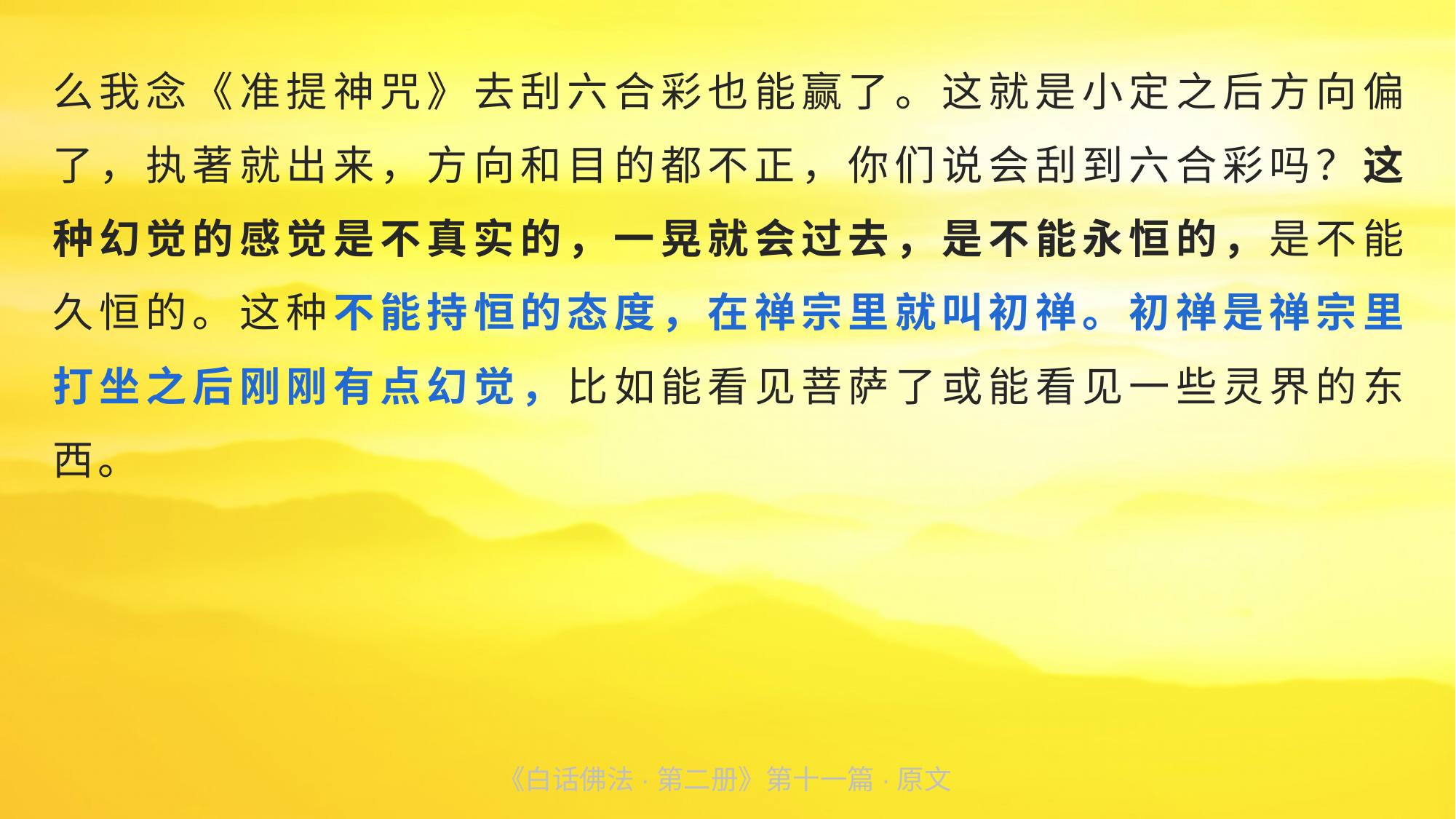

么我念《准提神咒》去刮六合彩也能赢了。这就是小定之后方向偏了，执著就出来，方向和目的都不正，你们说会刮到六合彩吗？这种幻觉的感觉是不真实的，一晃就会过去，是不能永恒的，是不能久恒的。这种不能持恒的态度，在禅宗里就叫初禅。初禅是禅宗里打坐之后刚刚有点幻觉，比如能看见菩萨了或能看见一些灵界的东西。
《白话佛法·第二册》第十一篇·原文